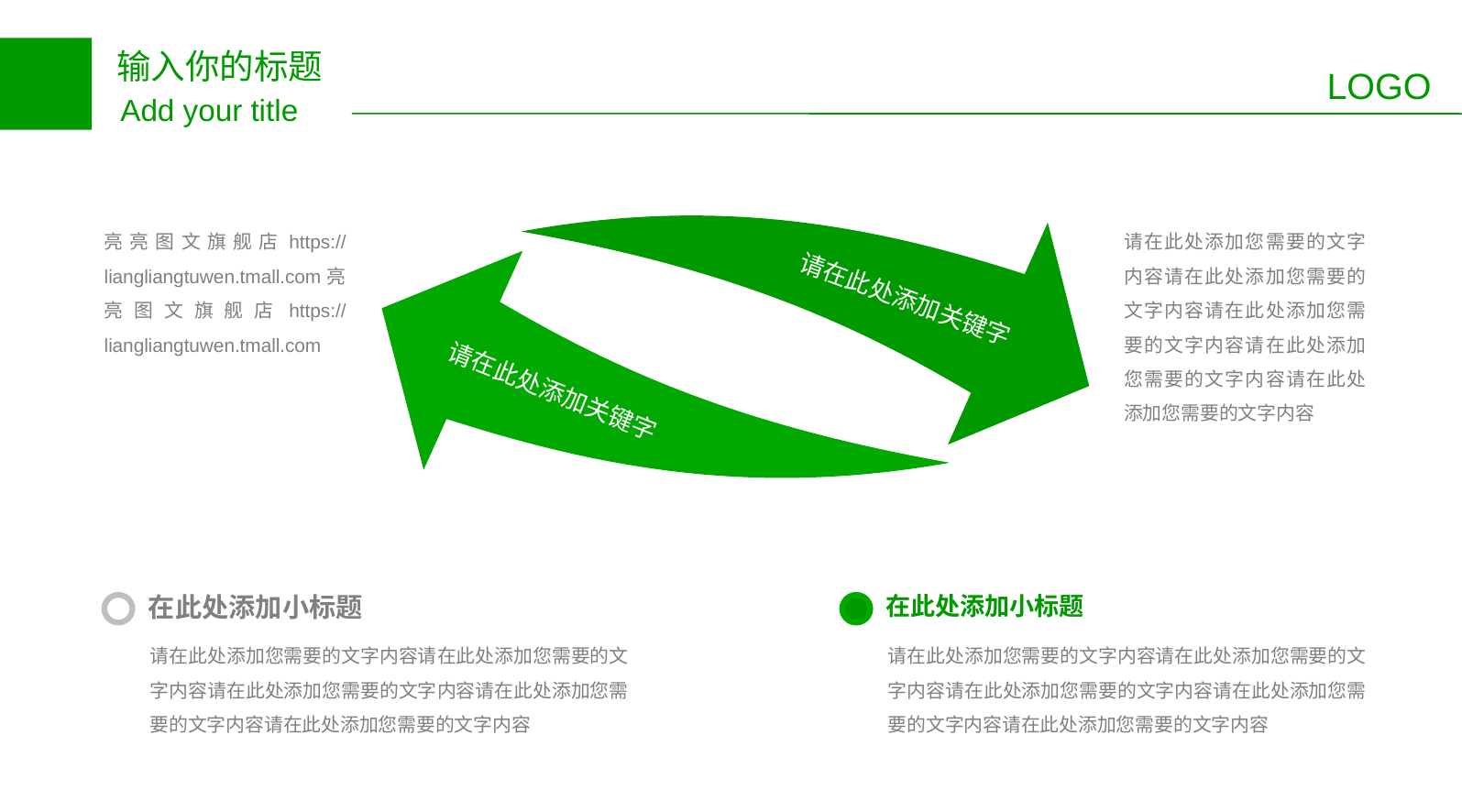

请在此处添加关键字
亮亮图文旗舰店https://liangliangtuwen.tmall.com亮亮图文旗舰店https://liangliangtuwen.tmall.com

请在此处添加您需要的文字内容请在此处添加您需要的文字内容请在此处添加您需要的文字内容请在此处添加您需要的文字内容请在此处添加您需要的文字内容

请在此处添加关键字
在此处添加小标题

请在此处添加您需要的文字内容请在此处添加您需要的文字内容请在此处添加您需要的文字内容请在此处添加您需要的文字内容请在此处添加您需要的文字内容
在此处添加小标题

请在此处添加您需要的文字内容请在此处添加您需要的文字内容请在此处添加您需要的文字内容请在此处添加您需要的文字内容请在此处添加您需要的文字内容